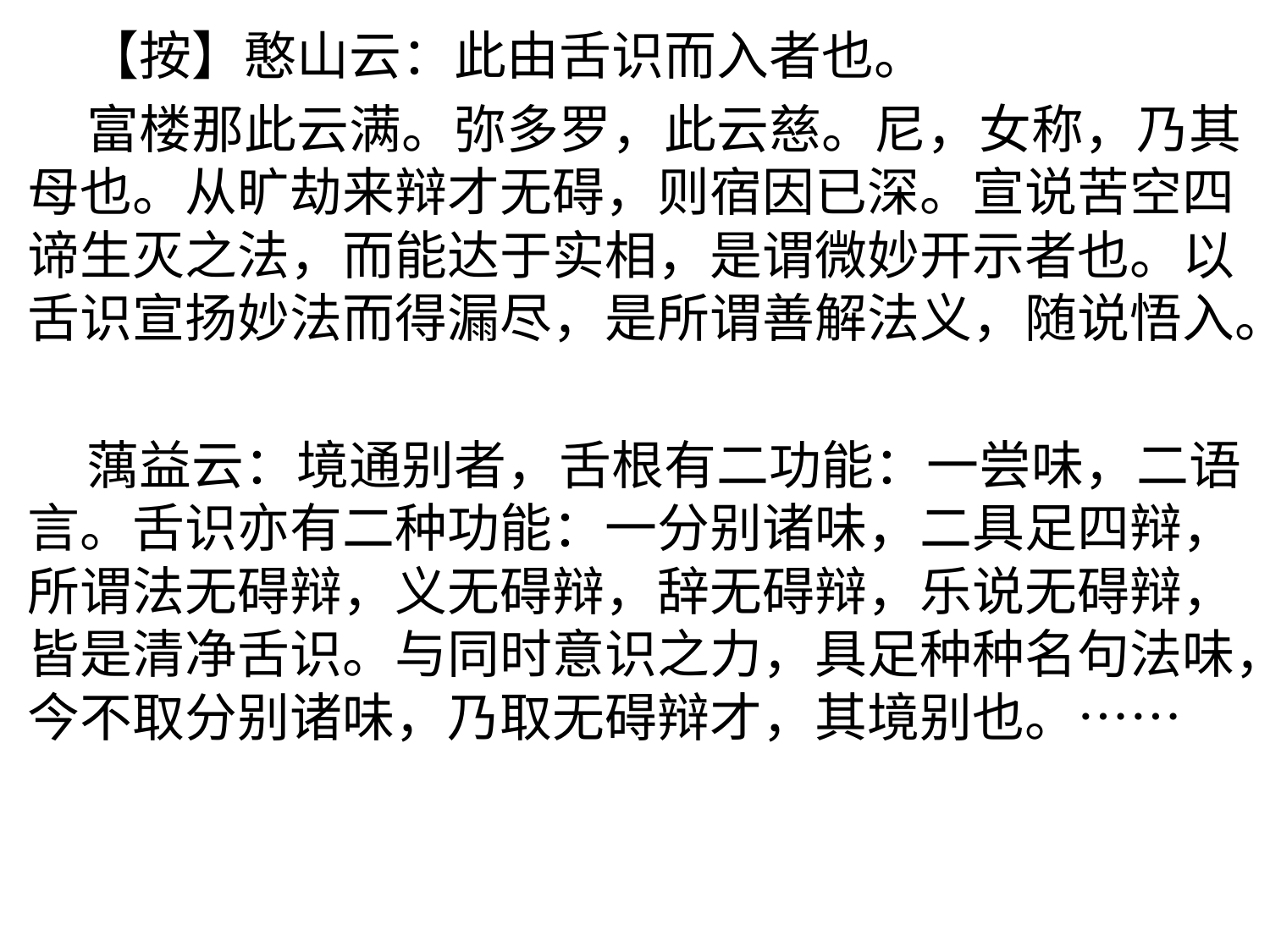

【按】憨山云：此由舌识而入者也。
    富楼那此云满。弥多罗，此云慈。尼，女称，乃其母也。从旷劫来辩才无碍，则宿因已深。宣说苦空四谛生灭之法，而能达于实相，是谓微妙开示者也。以舌识宣扬妙法而得漏尽，是所谓善解法义，随说悟入。

    蕅益云：境通别者，舌根有二功能：一尝味，二语言。舌识亦有二种功能：一分别诸味，二具足四辩，所谓法无碍辩，义无碍辩，辞无碍辩，乐说无碍辩，皆是清净舌识。与同时意识之力，具足种种名句法味，今不取分别诸味，乃取无碍辩才，其境别也。……